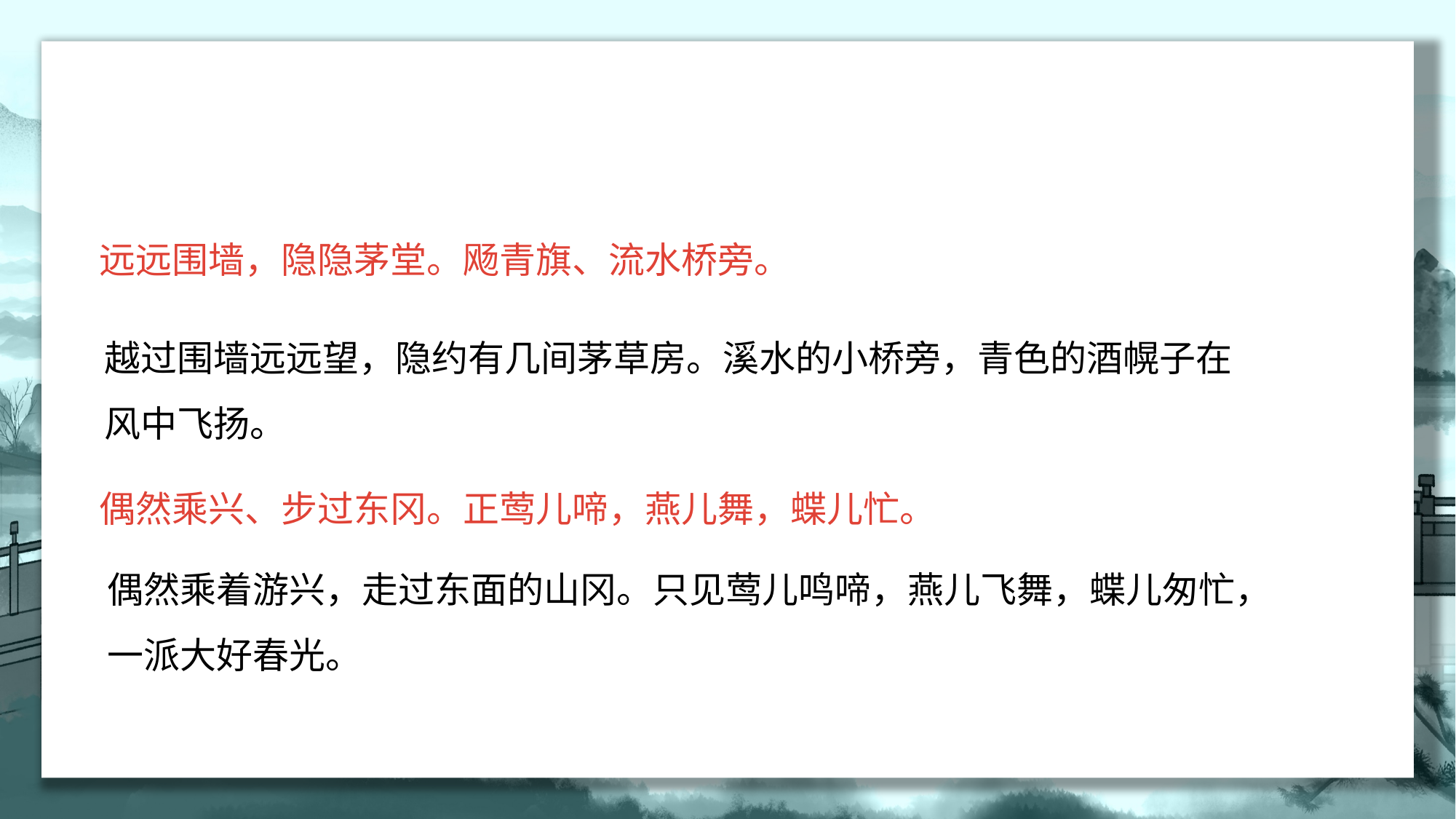

远远围墙，隐隐茅堂。飏青旗、流水桥旁。
越过围墙远远望，隐约有几间茅草房。溪水的小桥旁，青色的酒幌子在风中飞扬。
偶然乘兴、步过东冈。正莺儿啼，燕儿舞，蝶儿忙。
偶然乘着游兴，走过东面的山冈。只见莺儿鸣啼，燕儿飞舞，蝶儿匆忙，一派大好春光。